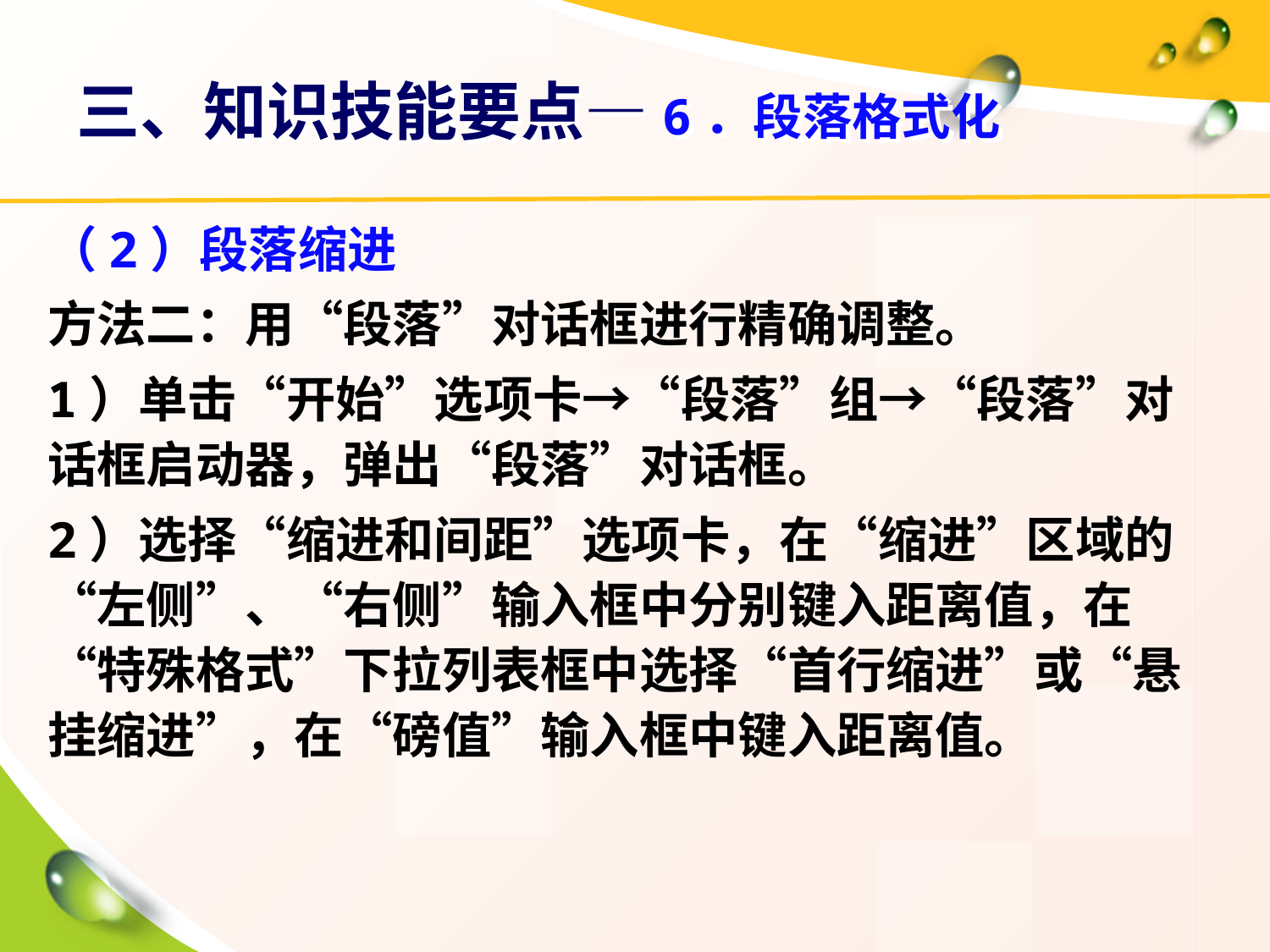

# 三、知识技能要点—6．段落格式化
（2）段落缩进
方法二：用“段落”对话框进行精确调整。
1）单击“开始”选项卡→“段落”组→“段落”对话框启动器，弹出“段落”对话框。
2）选择“缩进和间距”选项卡，在“缩进”区域的“左侧”、“右侧”输入框中分别键入距离值，在“特殊格式”下拉列表框中选择“首行缩进”或“悬挂缩进”，在“磅值”输入框中键入距离值。